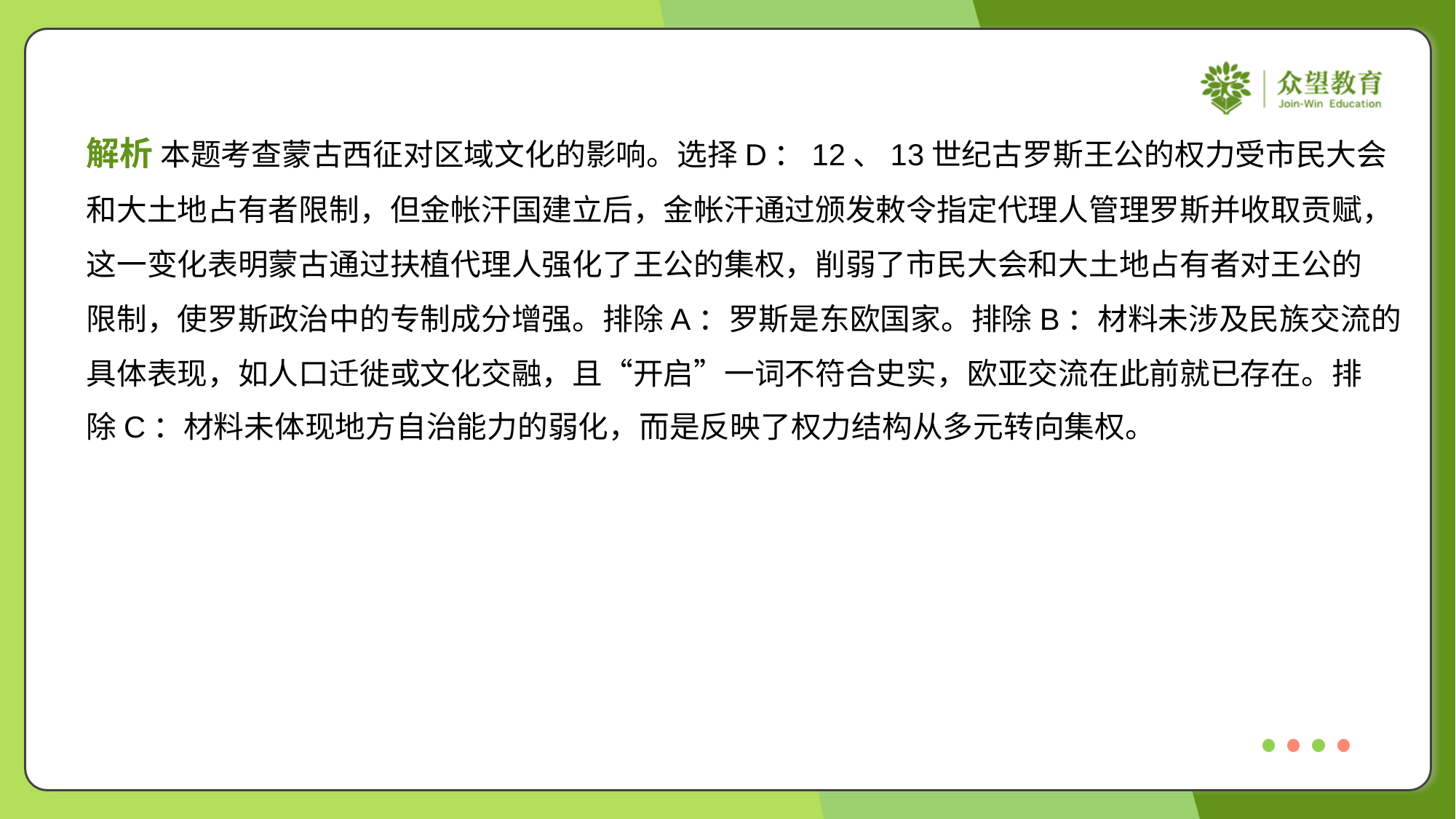

解析 本题考查蒙古西征对区域文化的影响。选择D：12、13世纪古罗斯王公的权力受市民大会
和大土地占有者限制，但金帐汗国建立后，金帐汗通过颁发敕令指定代理人管理罗斯并收取贡赋，
这一变化表明蒙古通过扶植代理人强化了王公的集权，削弱了市民大会和大土地占有者对王公的
限制，使罗斯政治中的专制成分增强。排除A：罗斯是东欧国家。排除B：材料未涉及民族交流的
具体表现，如人口迁徙或文化交融，且“开启”一词不符合史实，欧亚交流在此前就已存在。排
除C：材料未体现地方自治能力的弱化，而是反映了权力结构从多元转向集权。